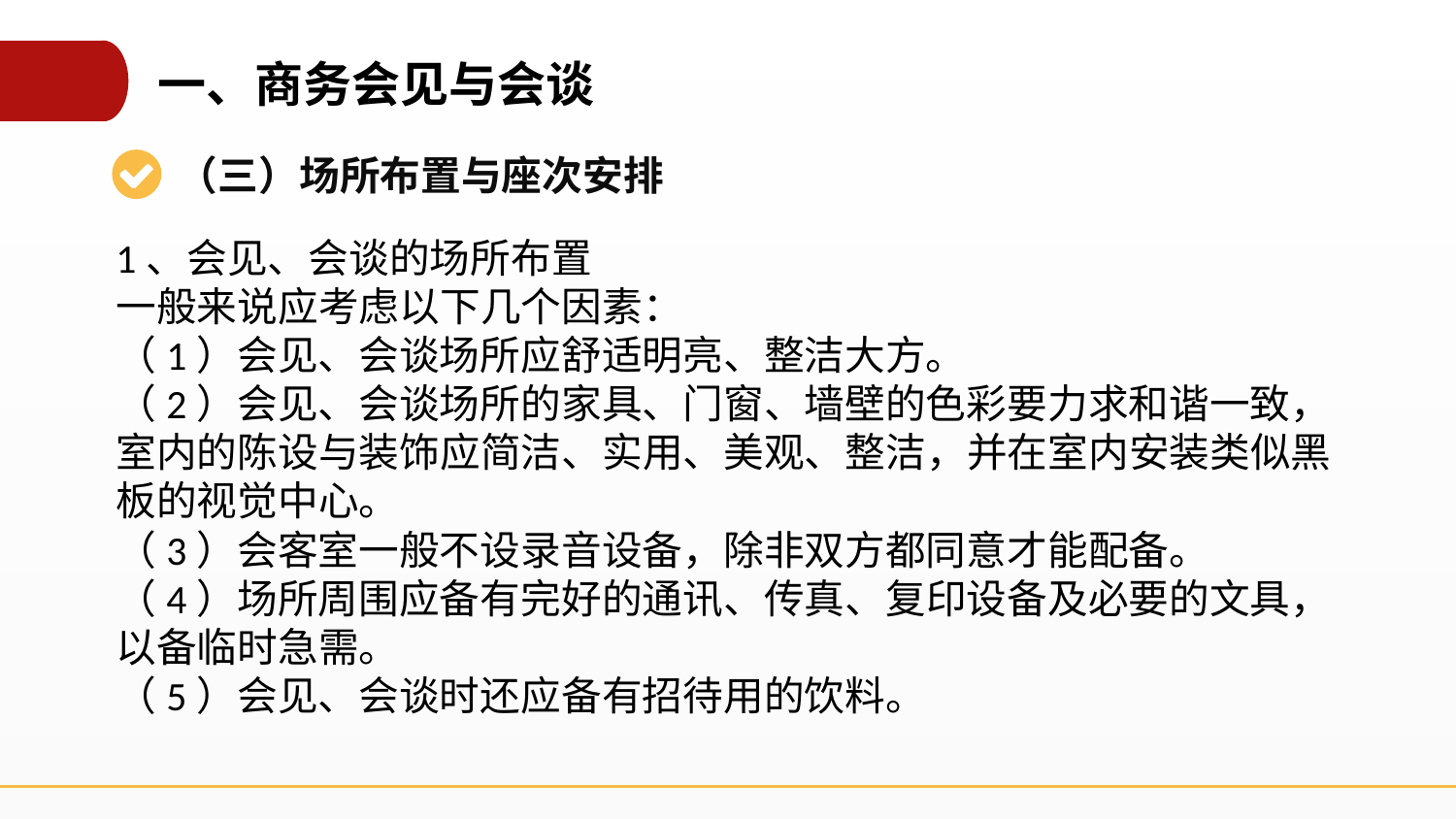

一、商务会见与会谈

（三）场所布置与座次安排
1、会见、会谈的场所布置
一般来说应考虑以下几个因素：
（1）会见、会谈场所应舒适明亮、整洁大方。
（2）会见、会谈场所的家具、门窗、墙壁的色彩要力求和谐一致，室内的陈设与装饰应简洁、实用、美观、整洁，并在室内安装类似黑板的视觉中心。
（3）会客室一般不设录音设备，除非双方都同意才能配备。
（4）场所周围应备有完好的通讯、传真、复印设备及必要的文具，以备临时急需。
（5）会见、会谈时还应备有招待用的饮料。